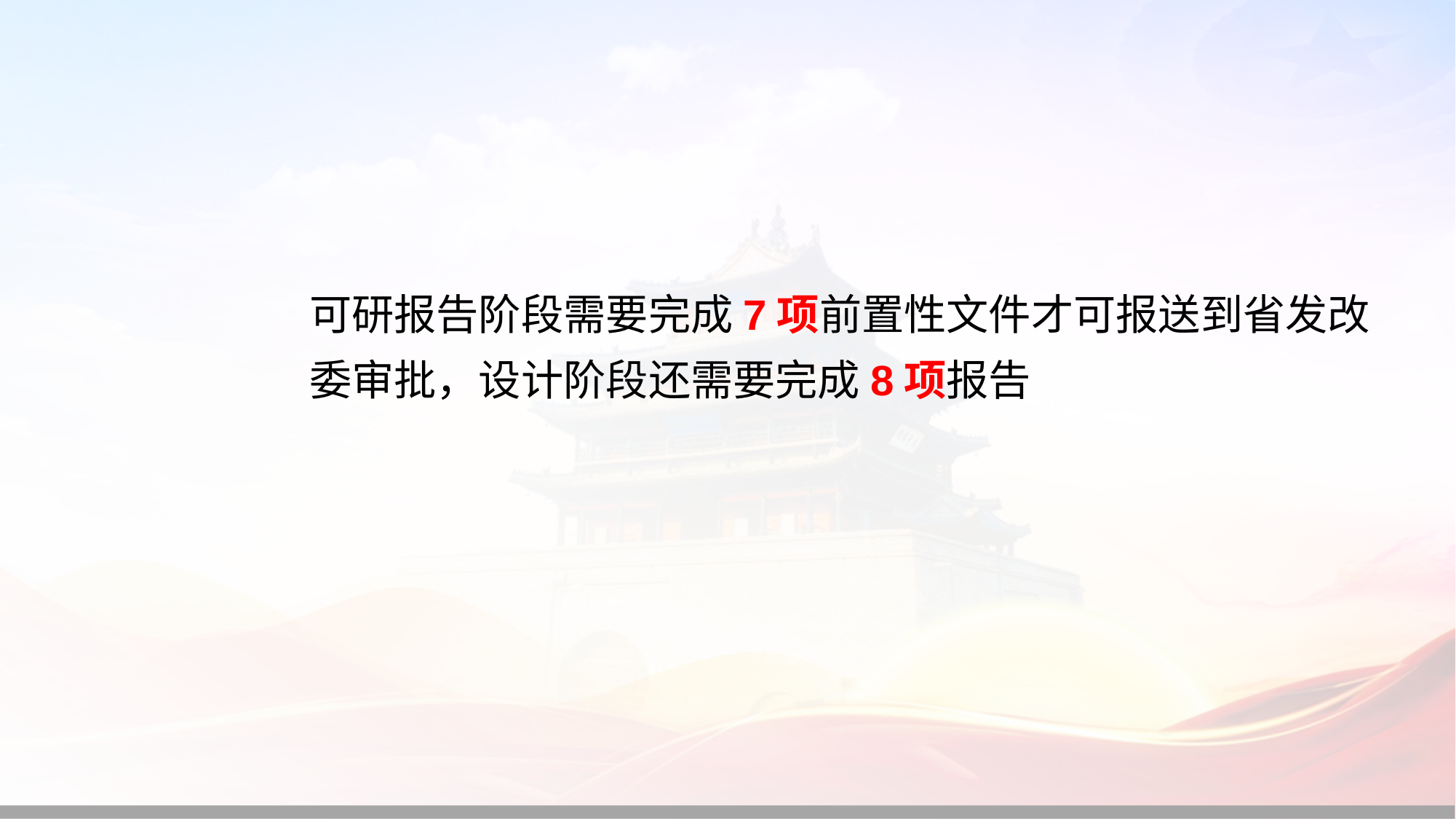

可研报告阶段需要完成7项前置性文件才可报送到省发改委审批，设计阶段还需要完成8项报告